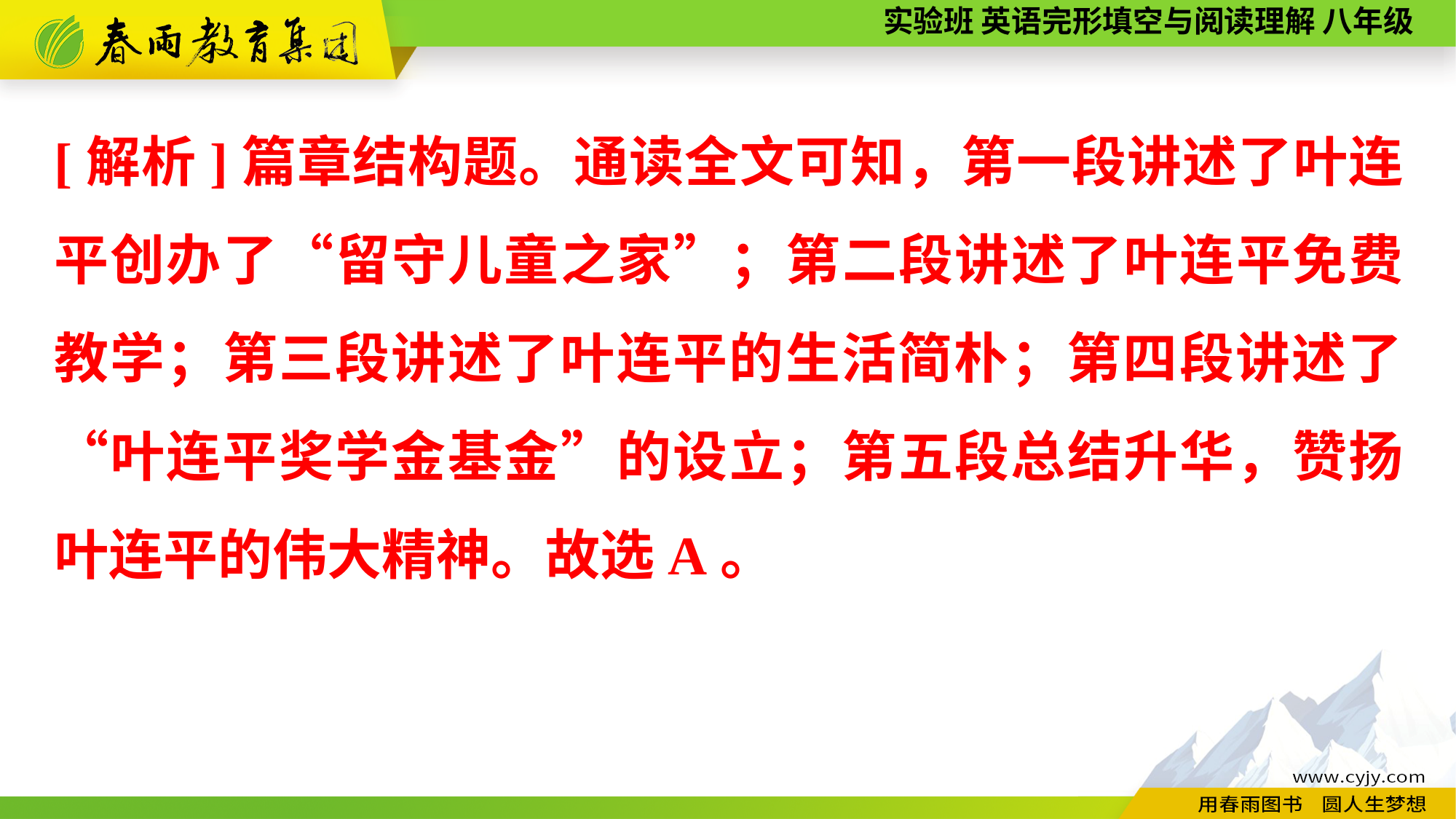

[解析]篇章结构题。通读全文可知，第一段讲述了叶连平创办了“留守儿童之家”；第二段讲述了叶连平免费教学；第三段讲述了叶连平的生活简朴；第四段讲述了“叶连平奖学金基金”的设立；第五段总结升华，赞扬叶连平的伟大精神。故选A。